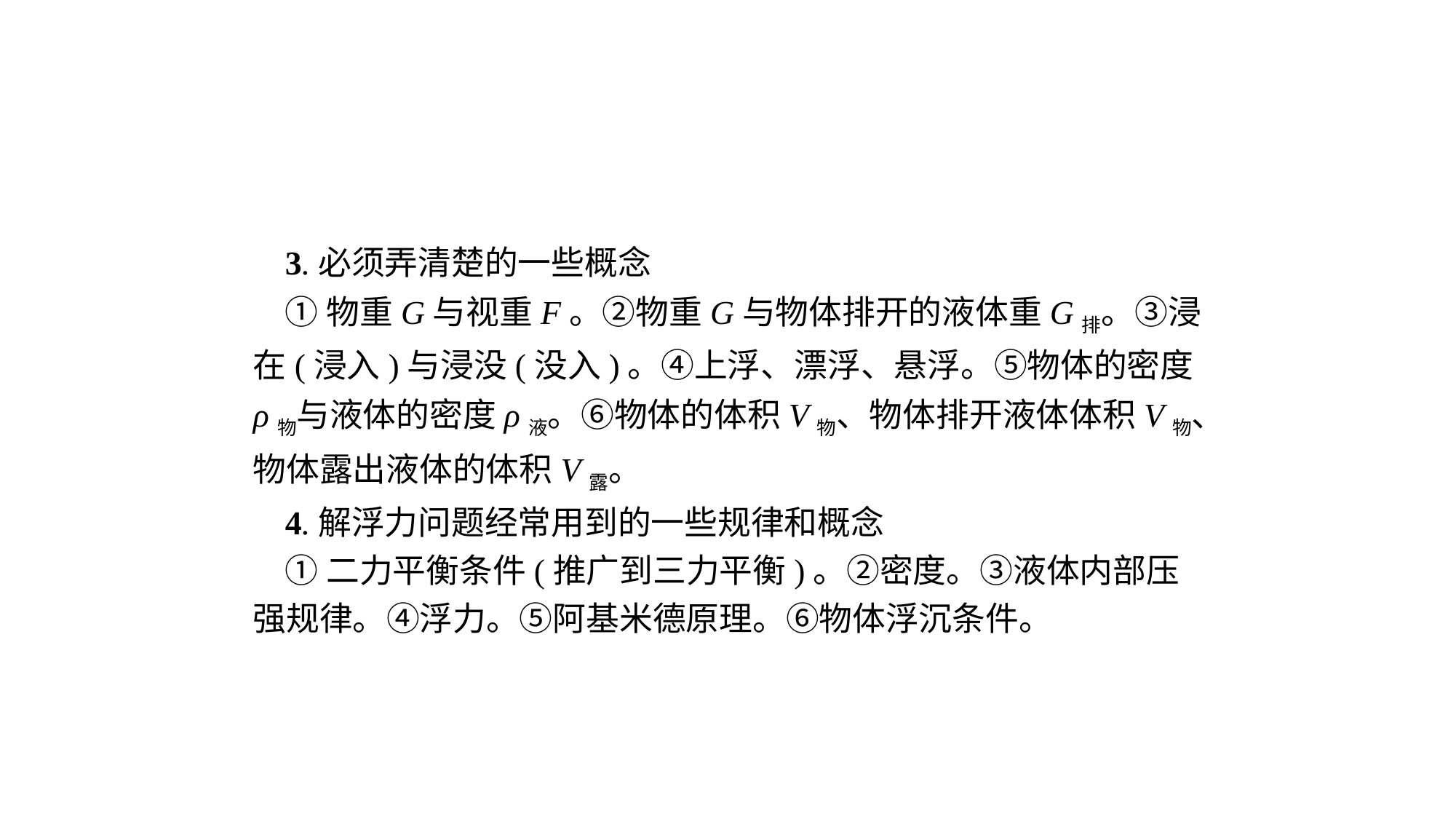

3.必须弄清楚的一些概念
①物重G与视重F。②物重G与物体排开的液体重G排。③浸在(浸入)与浸没(没入)。④上浮、漂浮、悬浮。⑤物体的密度ρ物与液体的密度ρ液。⑥物体的体积V物、物体排开液体体积V物、物体露出液体的体积V露。
4.解浮力问题经常用到的一些规律和概念
①二力平衡条件(推广到三力平衡)。②密度。③液体内部压强规律。④浮力。⑤阿基米德原理。⑥物体浮沉条件。